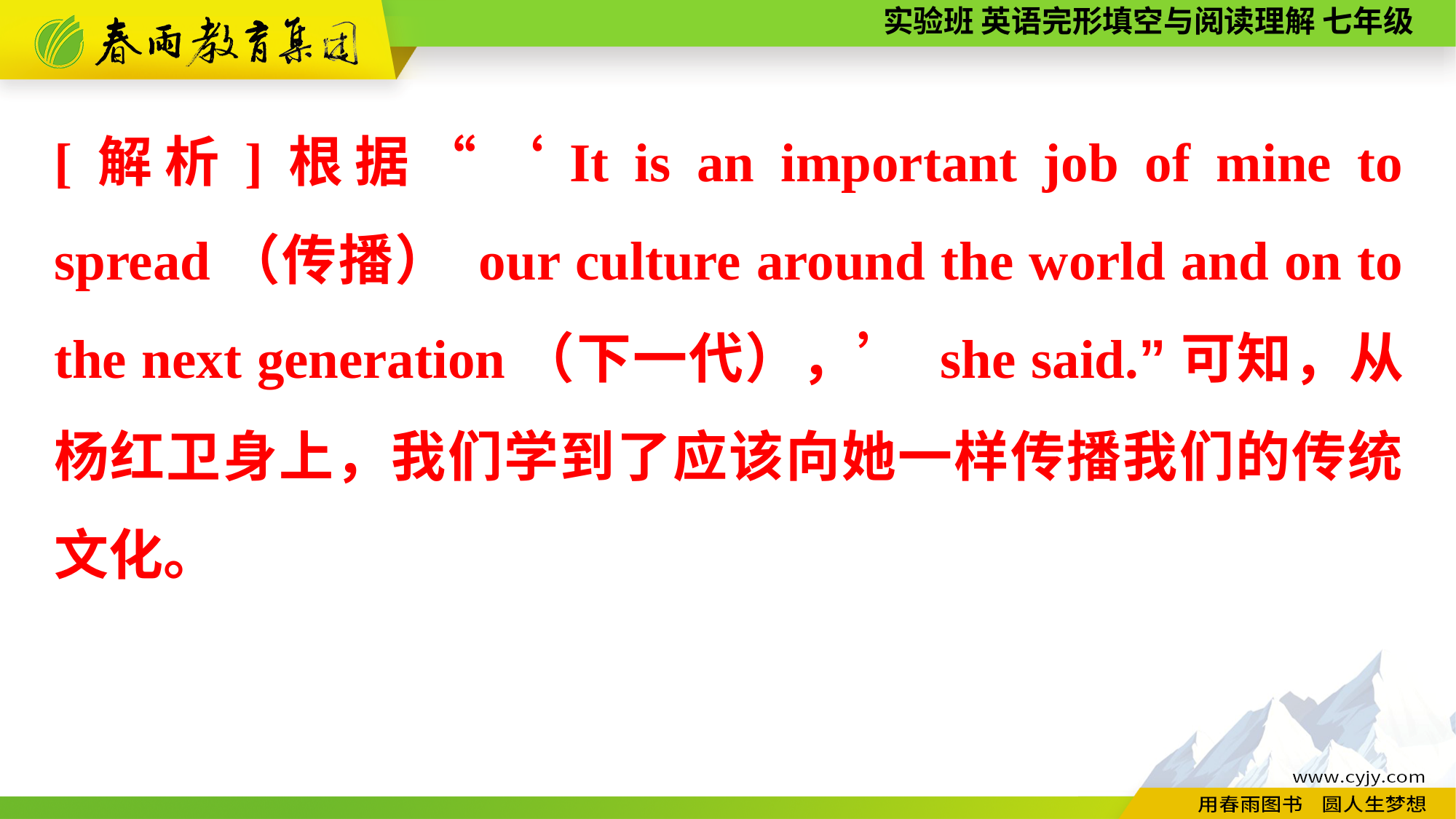

[解析]根据“‘It is an important job of mine to spread（传播） our culture around the world and on to the next generation（下一代），’ she said.”可知，从杨红卫身上，我们学到了应该向她一样传播我们的传统文化。